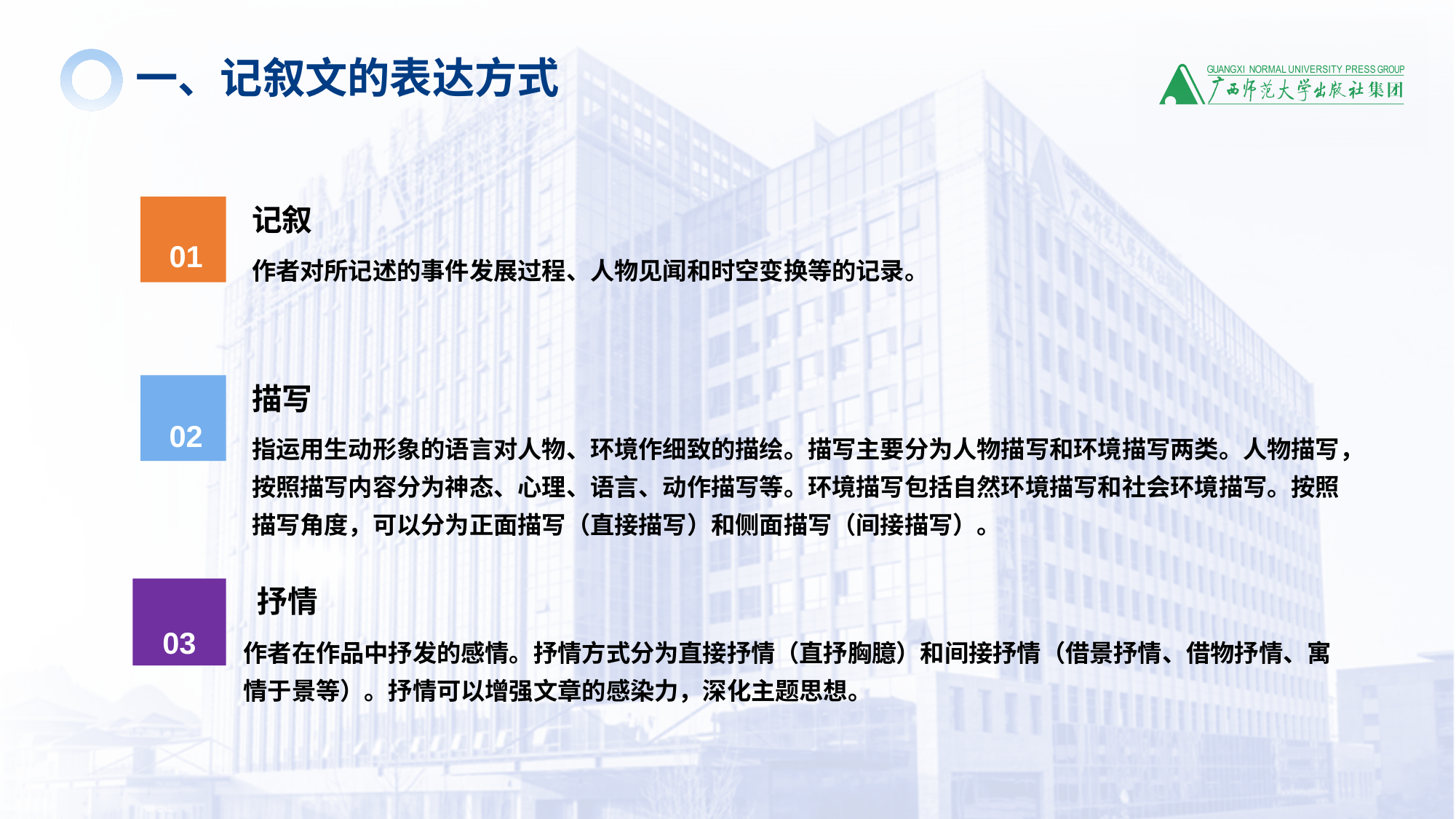

一、记叙文的表达方式

记叙

01
作者对所记述的事件发展过程、人物见闻和时空变换等的记录。
描写

02
指运用生动形象的语言对人物、环境作细致的描绘。描写主要分为人物描写和环境描写两类。人物描写，按照描写内容分为神态、心理、语言、动作描写等。环境描写包括自然环境描写和社会环境描写。按照描写角度，可以分为正面描写（直接描写）和侧面描写（间接描写）。
 抒情
03
作者在作品中抒发的感情。抒情方式分为直接抒情（直抒胸臆）和间接抒情（借景抒情、借物抒情、寓情于景等）。抒情可以增强文章的感染力，深化主题思想。